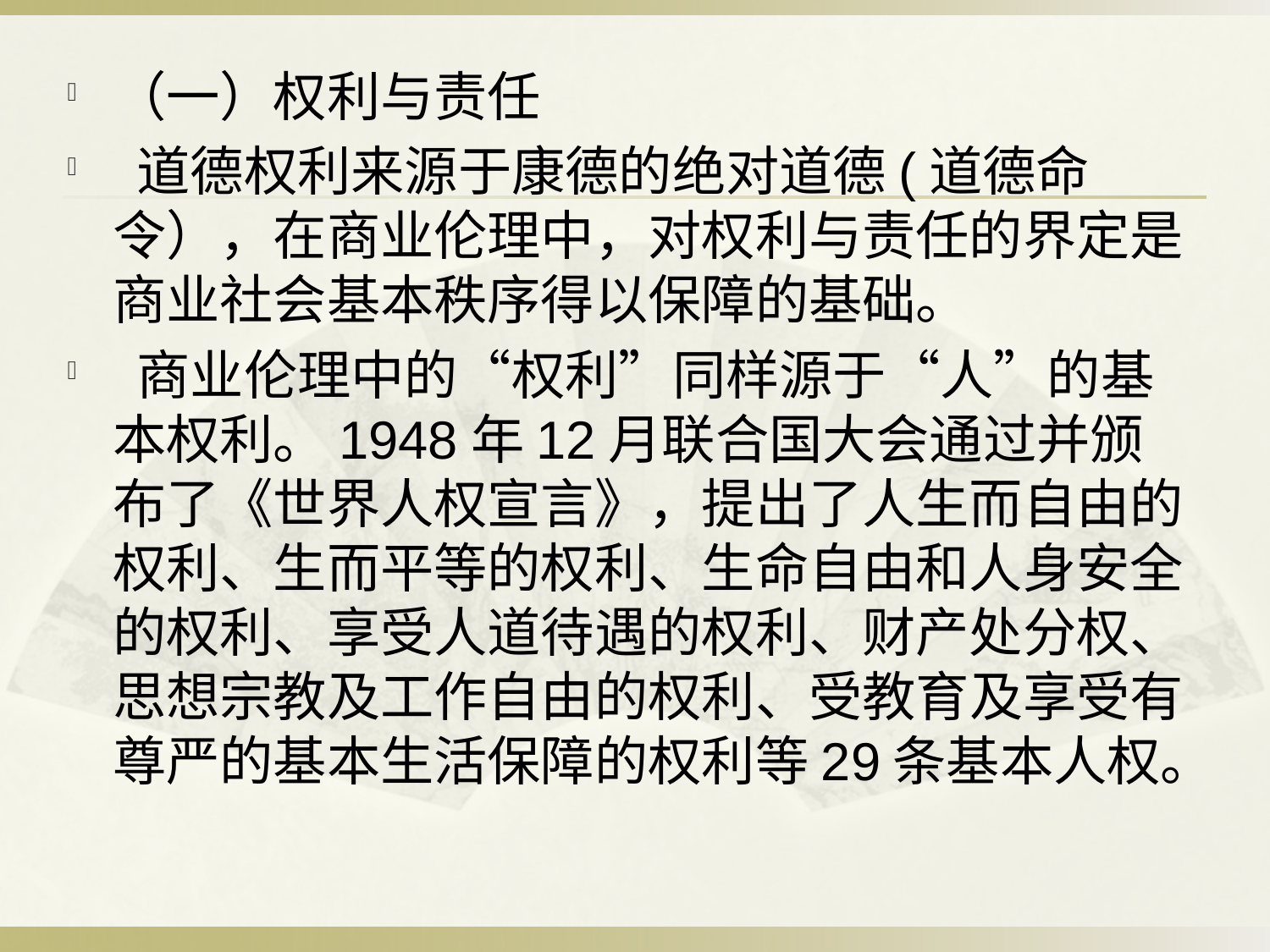

#
（一）权利与责任
 道德权利来源于康德的绝对道德(道德命令），在商业伦理中，对权利与责任的界定是商业社会基本秩序得以保障的基础。
 商业伦理中的“权利”同样源于“人”的基本权利。1948年12月联合国大会通过并颁布了《世界人权宣言》，提出了人生而自由的权利、生而平等的权利、生命自由和人身安全的权利、享受人道待遇的权利、财产处分权、思想宗教及工作自由的权利、受教育及享受有尊严的基本生活保障的权利等29条基本人权。